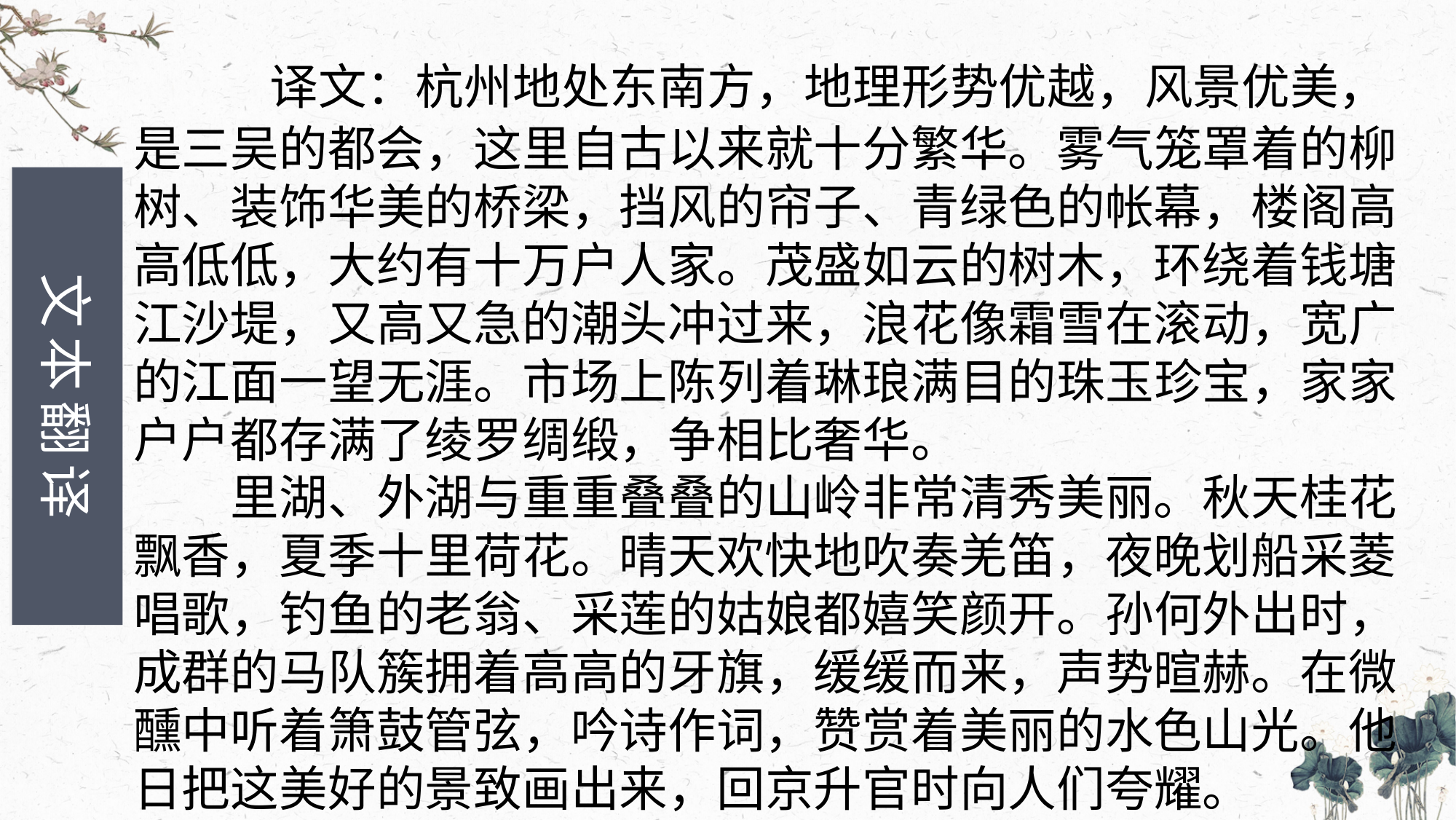

译文：杭州地处东南方，地理形势优越，风景优美，是三吴的都会，这里自古以来就十分繁华。雾气笼罩着的柳树、装饰华美的桥梁，挡风的帘子、青绿色的帐幕，楼阁高高低低，大约有十万户人家。茂盛如云的树木，环绕着钱塘江沙堤，又高又急的潮头冲过来，浪花像霜雪在滚动，宽广的江面一望无涯。市场上陈列着琳琅满目的珠玉珍宝，家家户户都存满了绫罗绸缎，争相比奢华。
　　里湖、外湖与重重叠叠的山岭非常清秀美丽。秋天桂花飘香，夏季十里荷花。晴天欢快地吹奏羌笛，夜晚划船采菱唱歌，钓鱼的老翁、采莲的姑娘都嬉笑颜开。孙何外出时，成群的马队簇拥着高高的牙旗，缓缓而来，声势暄赫。在微醺中听着箫鼓管弦，吟诗作词，赞赏着美丽的水色山光。他日把这美好的景致画出来，回京升官时向人们夸耀。

文本翻译